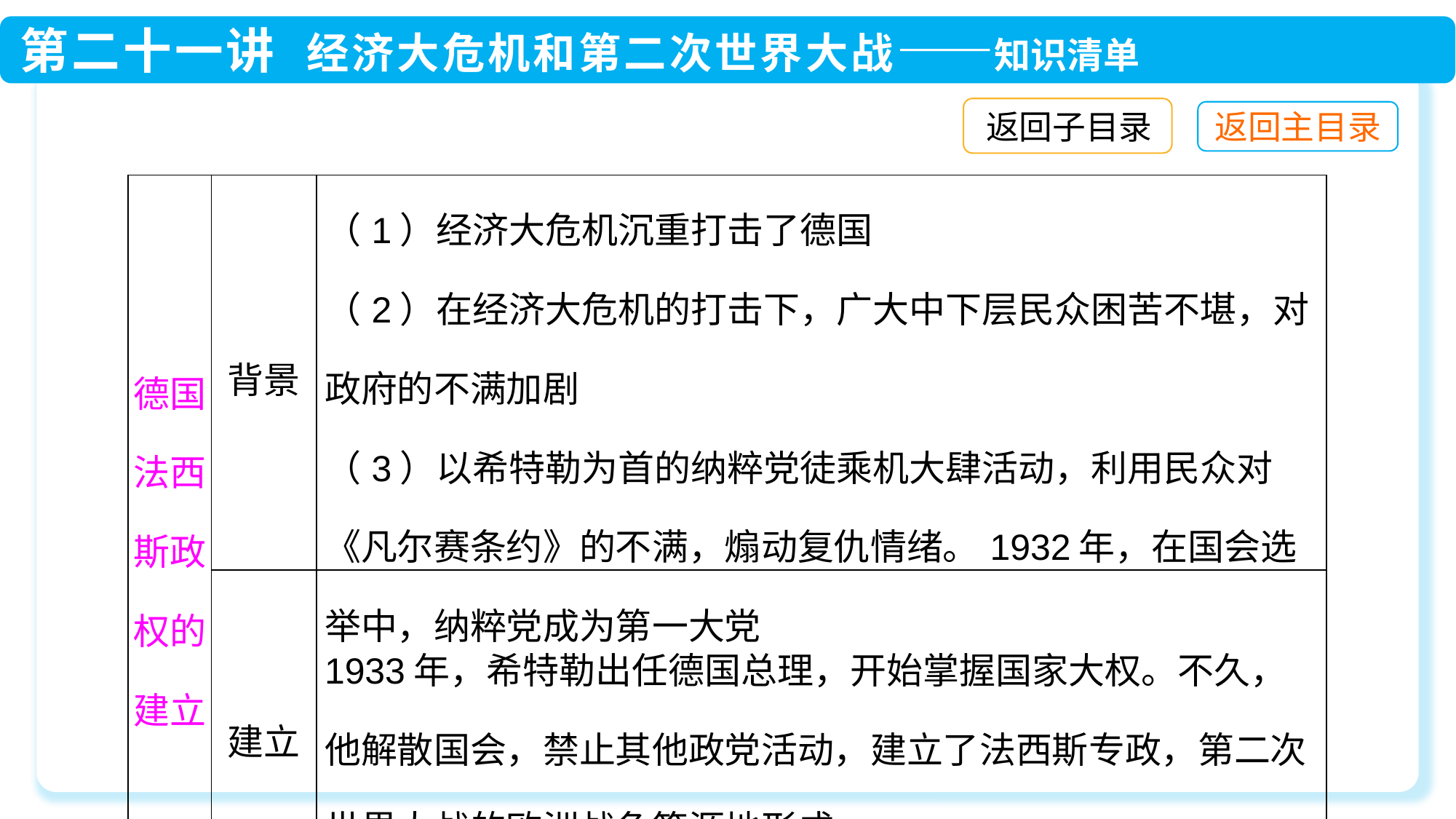

返回子目录
| 德国法西斯政权的建立 | 背景 | （1）经济大危机沉重打击了德国 （2）在经济大危机的打击下，广大中下层民众困苦不堪，对政府的不满加剧 （3）以希特勒为首的纳粹党徒乘机大肆活动，利用民众对《凡尔赛条约》的不满，煽动复仇情绪。1932年，在国会选举中，纳粹党成为第一大党 |
| --- | --- | --- |
|  | 建立 | 1933年，希特勒出任德国总理，开始掌握国家大权。不久，他解散国会，禁止其他政党活动，建立了法西斯专政，第二次世界大战的欧洲战争策源地形成 |